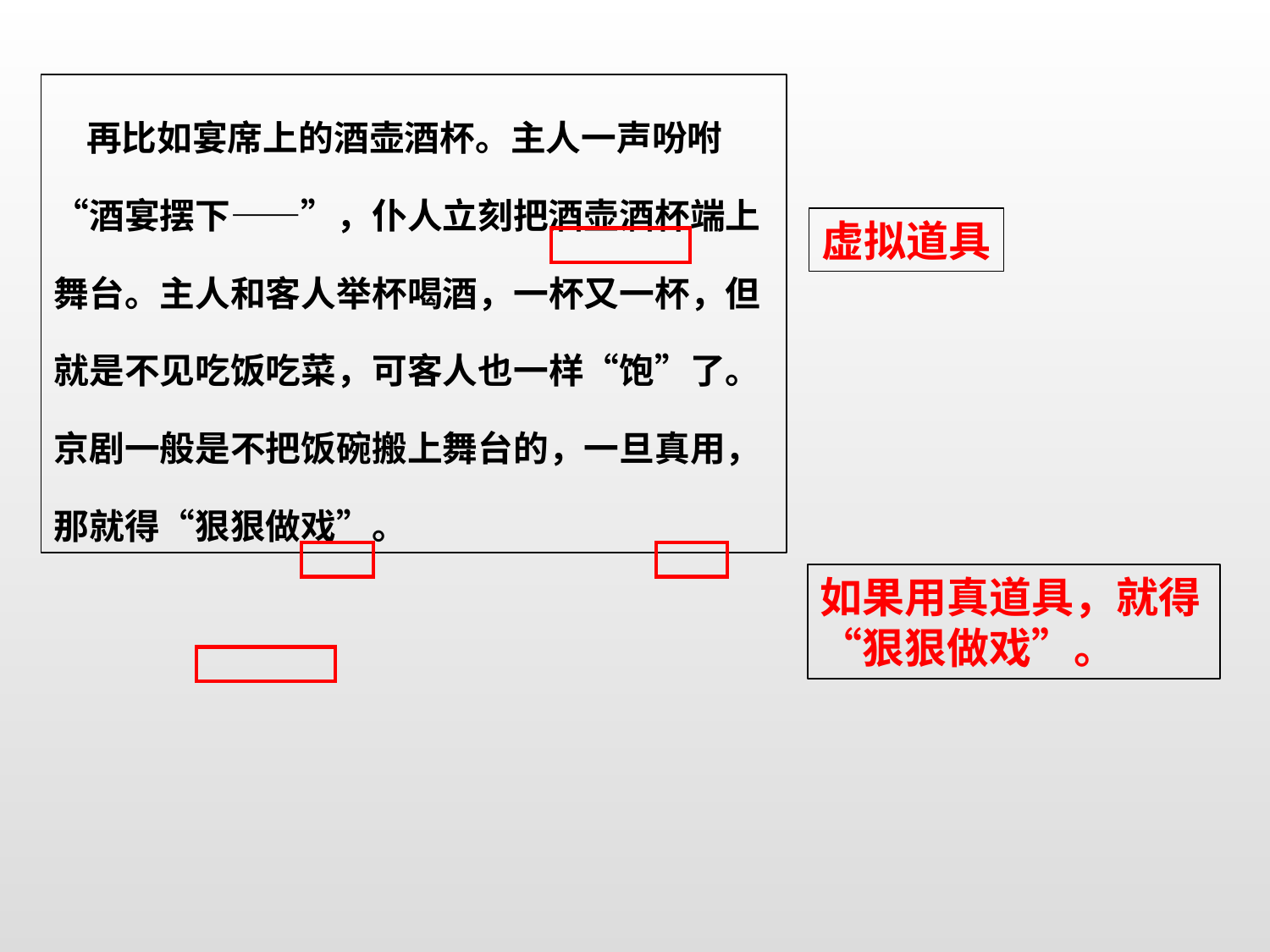

再比如宴席上的酒壶酒杯。主人一声吩咐“酒宴摆下——”，仆人立刻把酒壶酒杯端上舞台。主人和客人举杯喝酒，一杯又一杯，但就是不见吃饭吃菜，可客人也一样“饱”了。京剧一般是不把饭碗搬上舞台的，一旦真用，那就得“狠狠做戏”。
虚拟道具

如果用真道具，就得“狠狠做戏”。